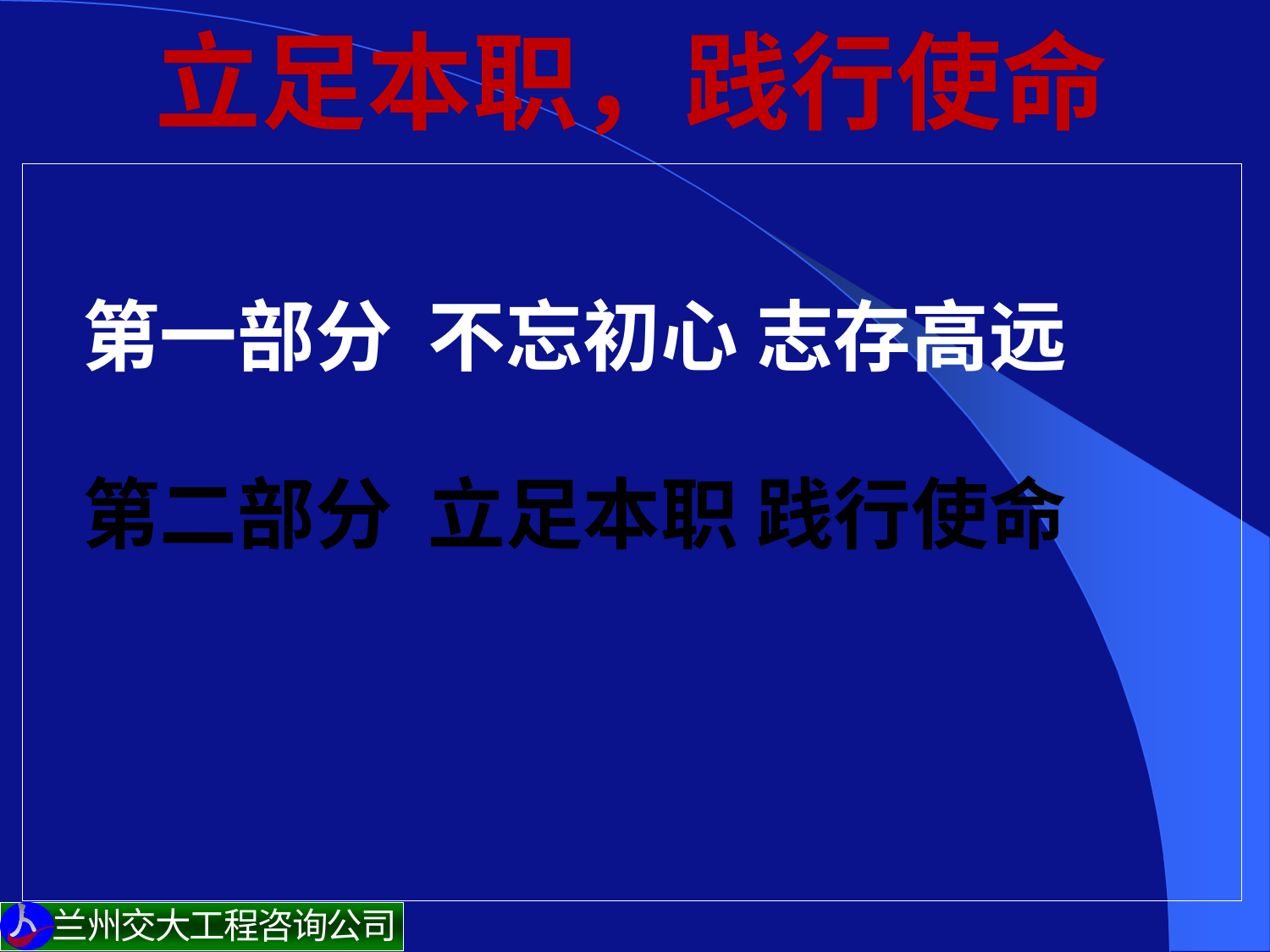

# 立足本职，践行使命

第一部分  不忘初心 志存高远
第二部分  立足本职 践行使命